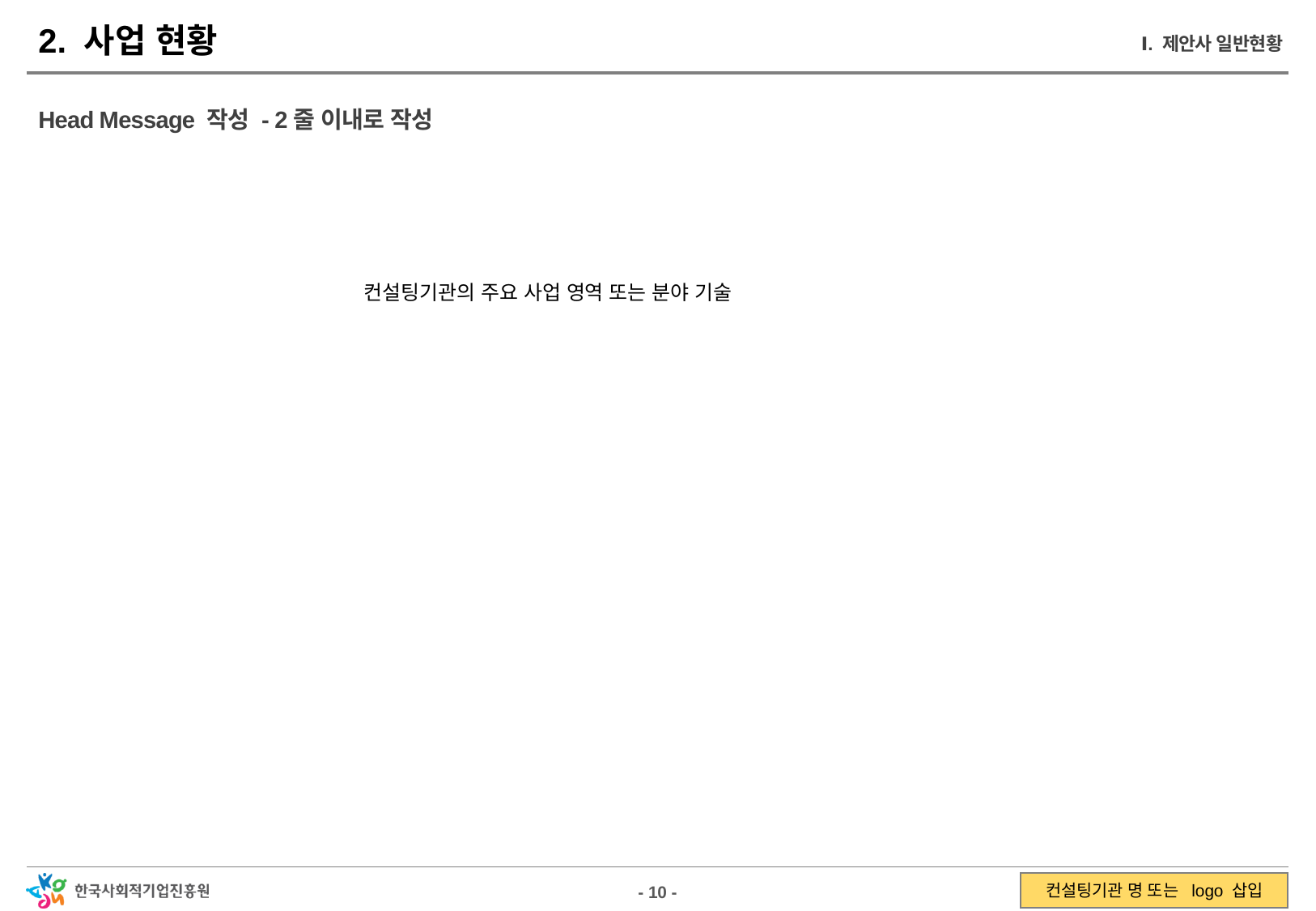

2. 사업 현황
Ⅰ. 제안사 일반현황
Head Message 작성 - 2줄 이내로 작성
컨설팅기관의 주요 사업 영역 또는 분야 기술